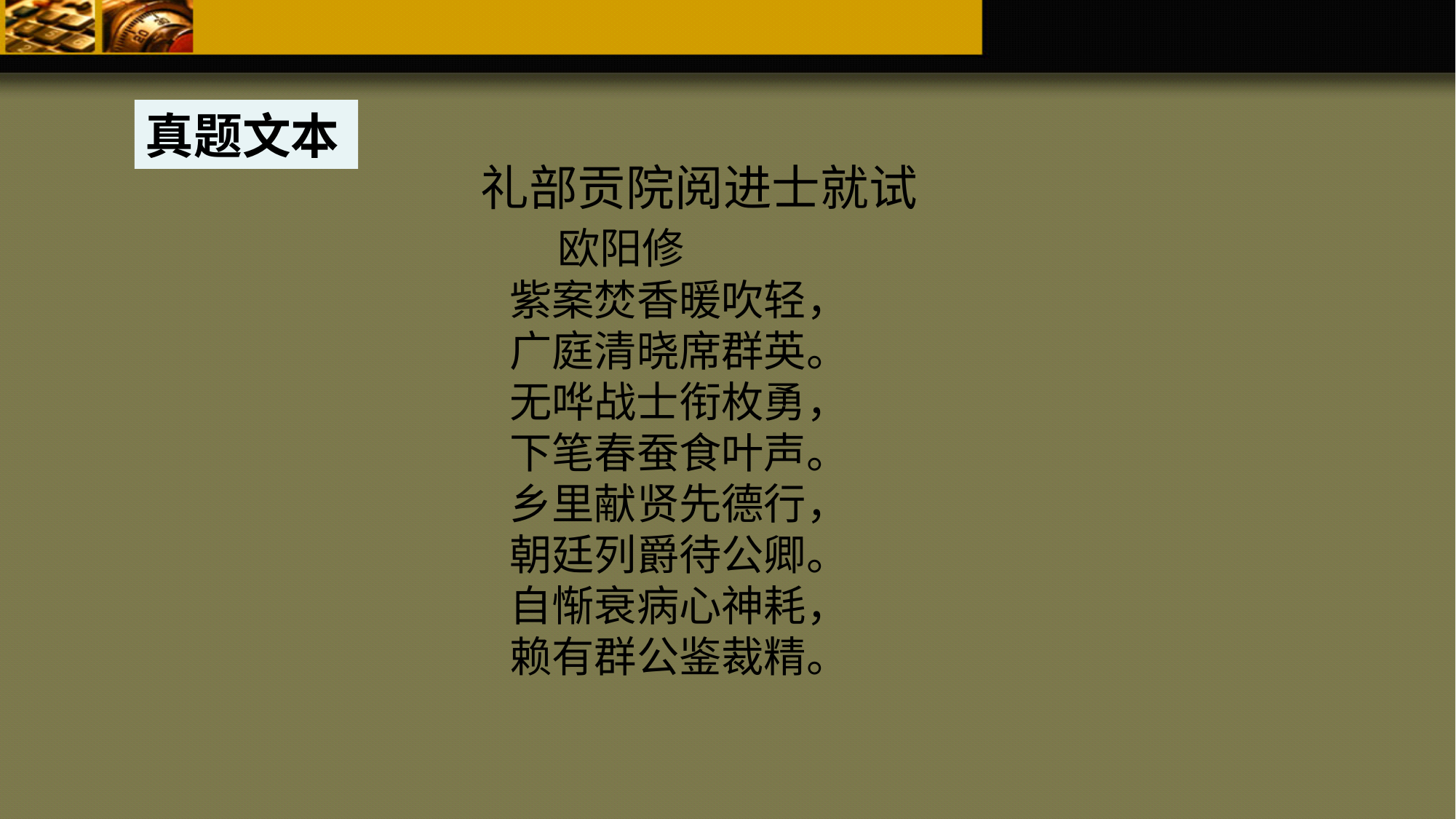

真题文本
礼部贡院阅进士就试
      欧阳修
  紫案焚香暖吹轻，
  广庭清晓席群英。
  无哗战士衔枚勇，
  下笔春蚕食叶声。
  乡里献贤先德行，
  朝廷列爵待公卿。
  自惭衰病心神耗，
  赖有群公鉴裁精。